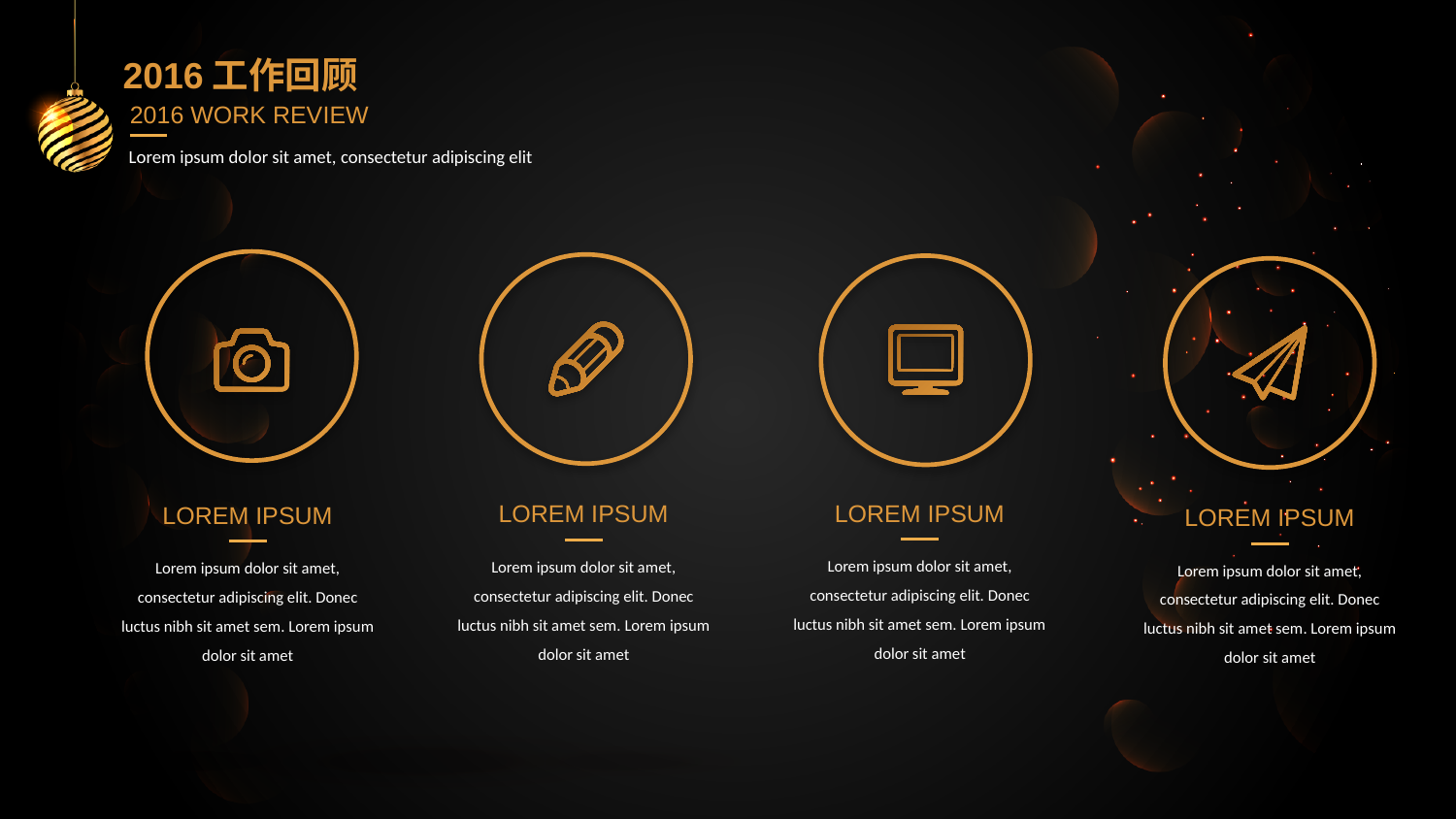

2016工作回顾
2016 WORK REVIEW
Lorem ipsum dolor sit amet, consectetur adipiscing elit

LOREM IPSUM
LOREM IPSUM
LOREM IPSUM
LOREM IPSUM
Lorem ipsum dolor sit amet, consectetur adipiscing elit. Donec luctus nibh sit amet sem. Lorem ipsum dolor sit amet
Lorem ipsum dolor sit amet, consectetur adipiscing elit. Donec luctus nibh sit amet sem. Lorem ipsum dolor sit amet
Lorem ipsum dolor sit amet, consectetur adipiscing elit. Donec luctus nibh sit amet sem. Lorem ipsum dolor sit amet
Lorem ipsum dolor sit amet, consectetur adipiscing elit. Donec luctus nibh sit amet sem. Lorem ipsum dolor sit amet